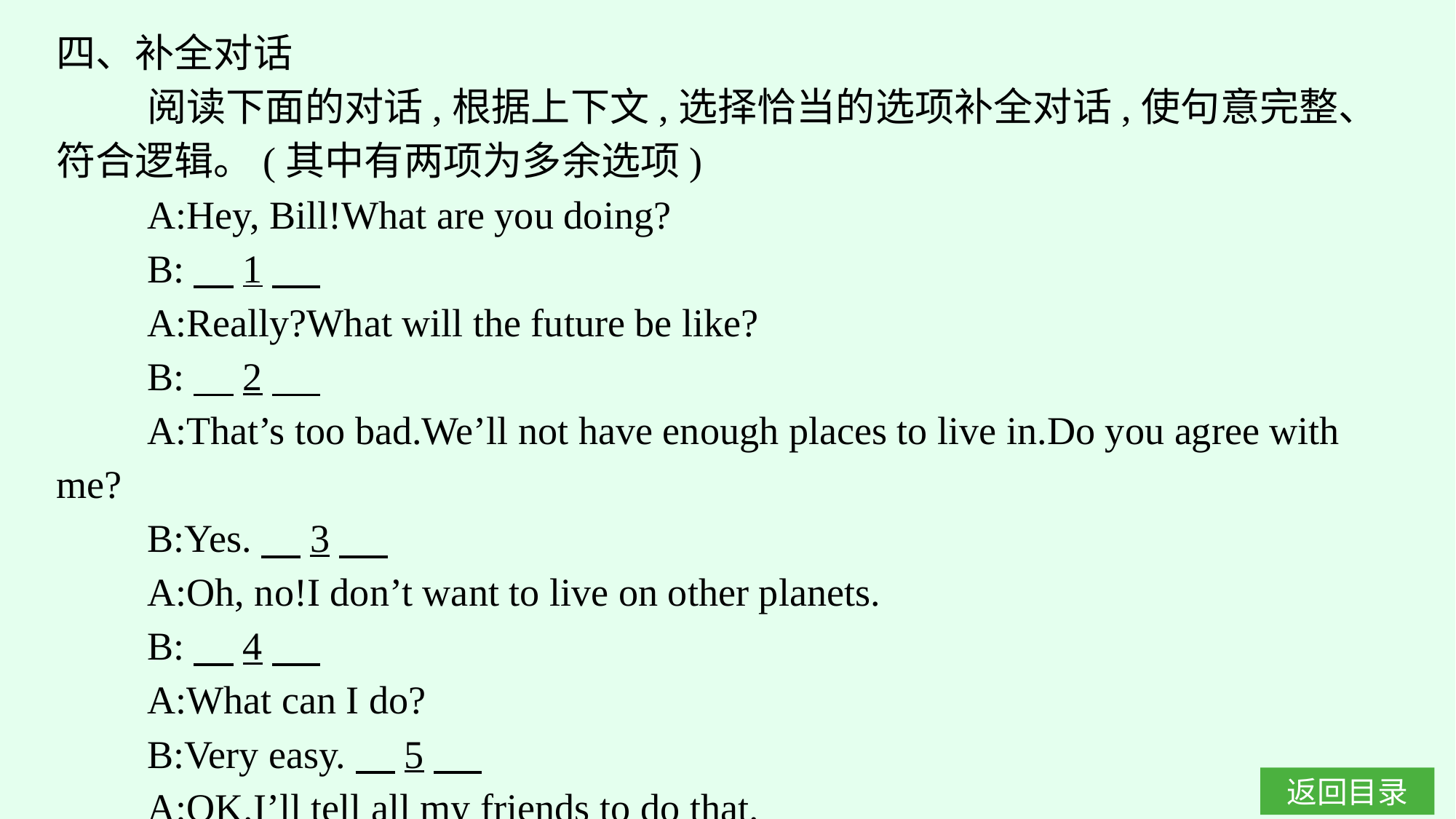

四、补全对话
阅读下面的对话,根据上下文,选择恰当的选项补全对话,使句意完整、符合逻辑。(其中有两项为多余选项)
A:Hey, Bill!What are you doing?
B:　1
A:Really?What will the future be like?
B:　2
A:That’s too bad.We’ll not have enough places to live in.Do you agree with me?
B:Yes.　3
A:Oh, no!I don’t want to live on other planets.
B:　4
A:What can I do?
B:Very easy.　5
A:OK.I’ll tell all my friends to do that.